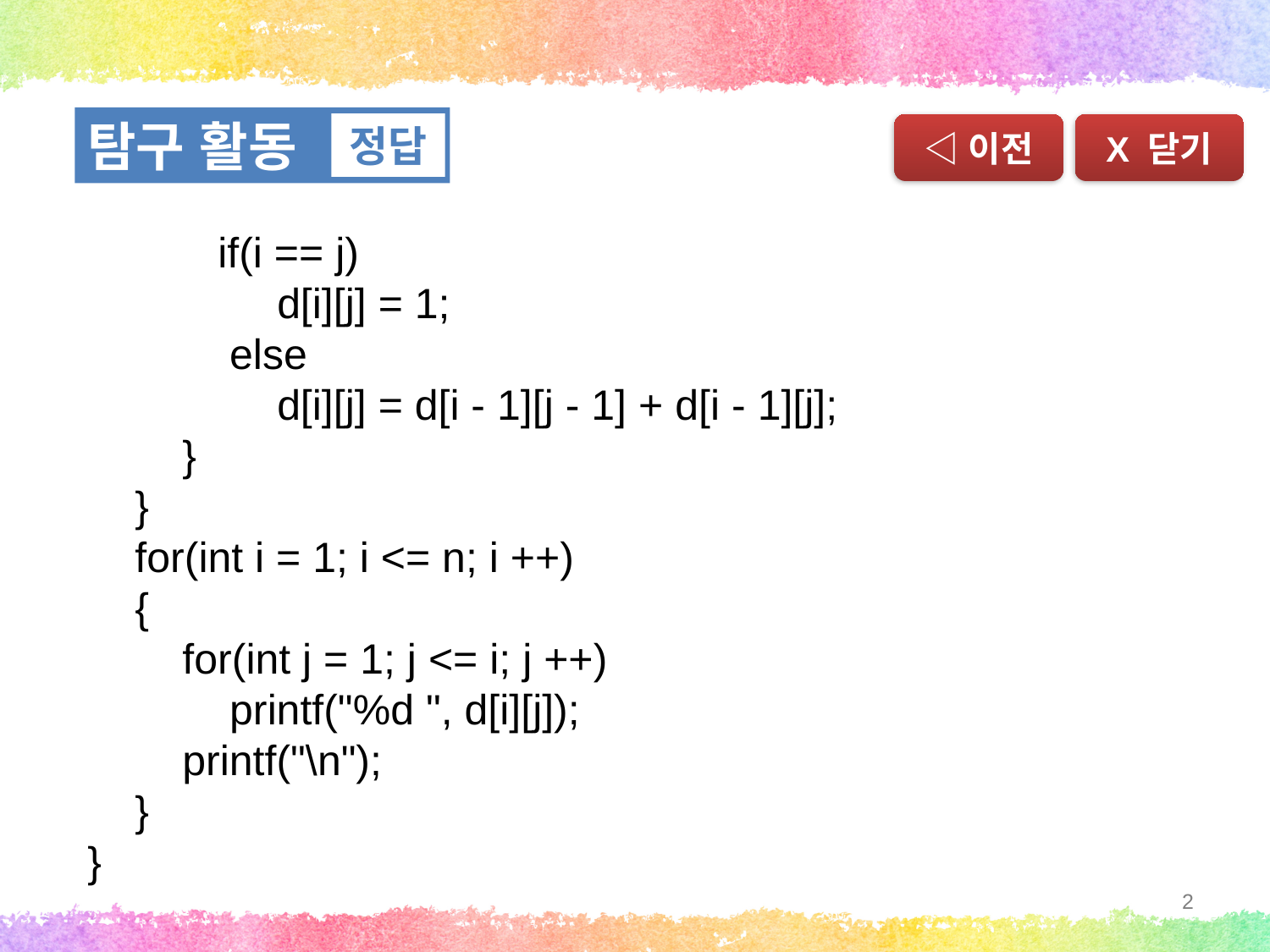

탐구 활동
정답
◁이전
X 닫기

           if(i == j)
                d[i][j] = 1;
            else
                d[i][j] = d[i - 1][j - 1] + d[i - 1][j];
        }
    }
    for(int i = 1; i <= n; i ++)
    {
        for(int j = 1; j <= i; j ++)
            printf("%d ", d[i][j]);
        printf("\n");
    }
}
2